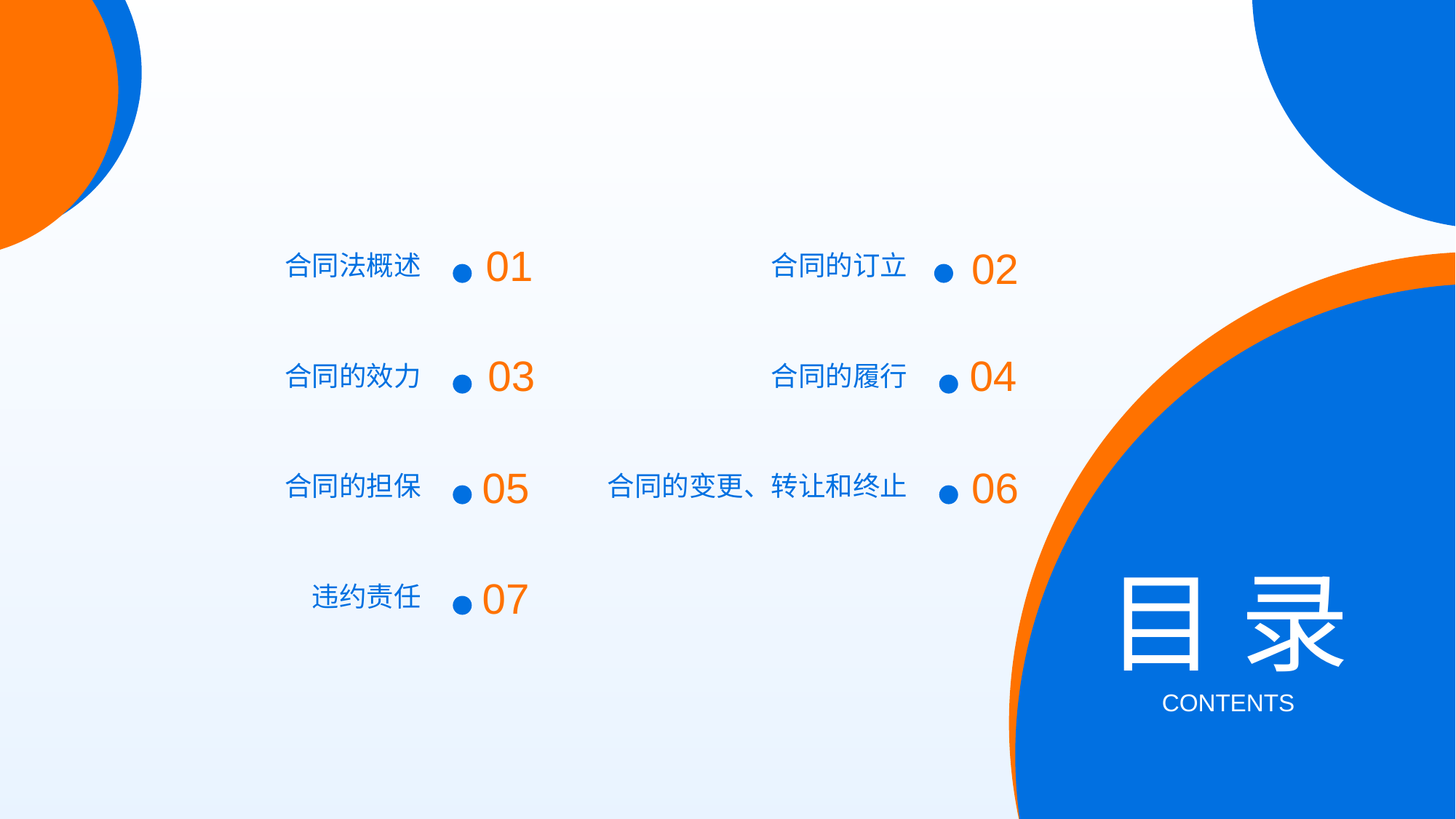

01
02
合同的订立
合同法概述

03
04
合同的效力
合同的履行

05
06
合同的担保
合同的变更、转让和终止

目 录
07
违约责任

CONTENTS